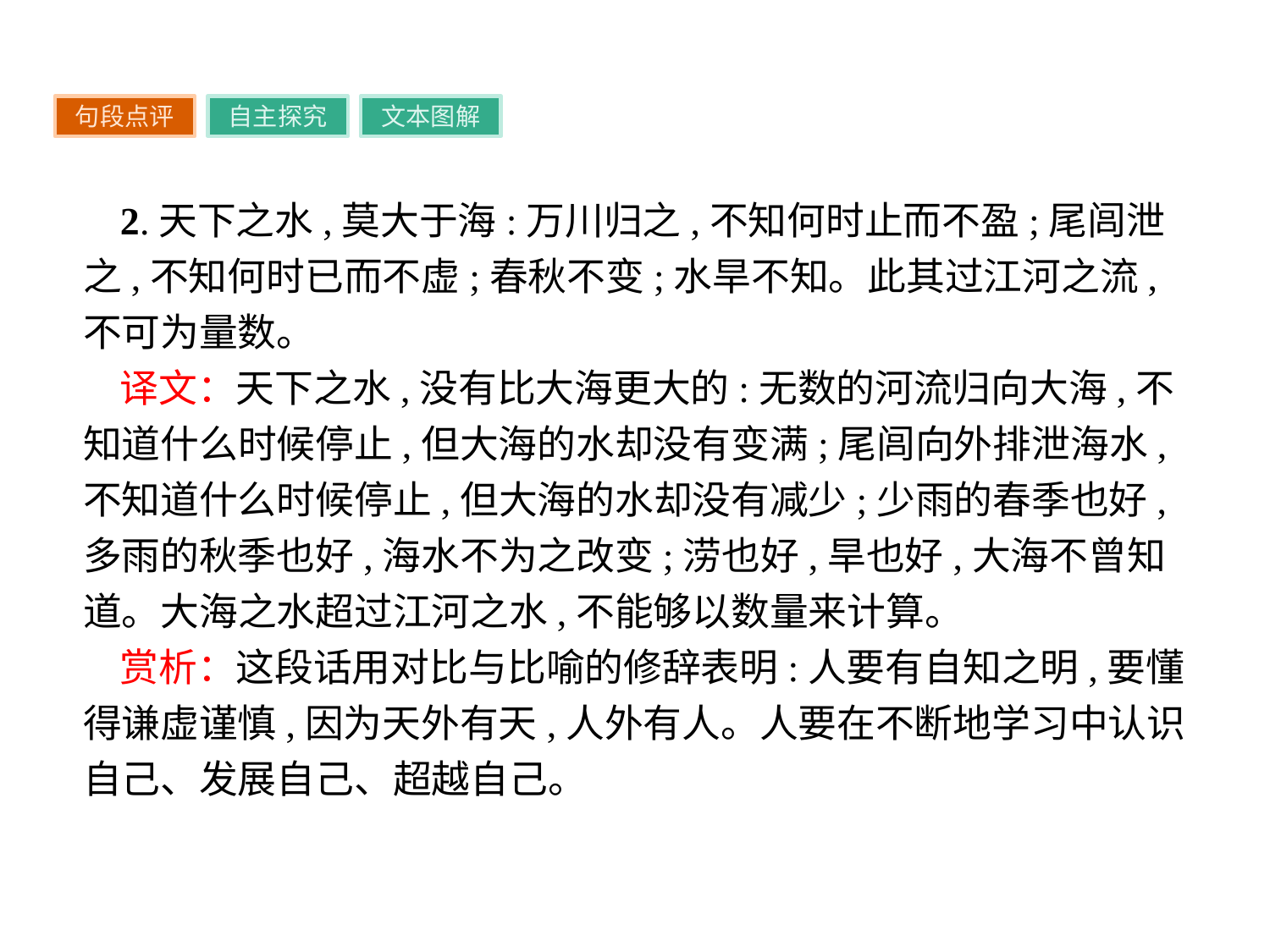

句段点评
自主探究
文本图解
2.天下之水,莫大于海:万川归之,不知何时止而不盈;尾闾泄之,不知何时已而不虚;春秋不变;水旱不知。此其过江河之流,不可为量数。
译文：天下之水,没有比大海更大的:无数的河流归向大海,不知道什么时候停止,但大海的水却没有变满;尾闾向外排泄海水,不知道什么时候停止,但大海的水却没有减少;少雨的春季也好,多雨的秋季也好,海水不为之改变;涝也好,旱也好,大海不曾知道。大海之水超过江河之水,不能够以数量来计算。
赏析：这段话用对比与比喻的修辞表明:人要有自知之明,要懂得谦虚谨慎,因为天外有天,人外有人。人要在不断地学习中认识自己、发展自己、超越自己。